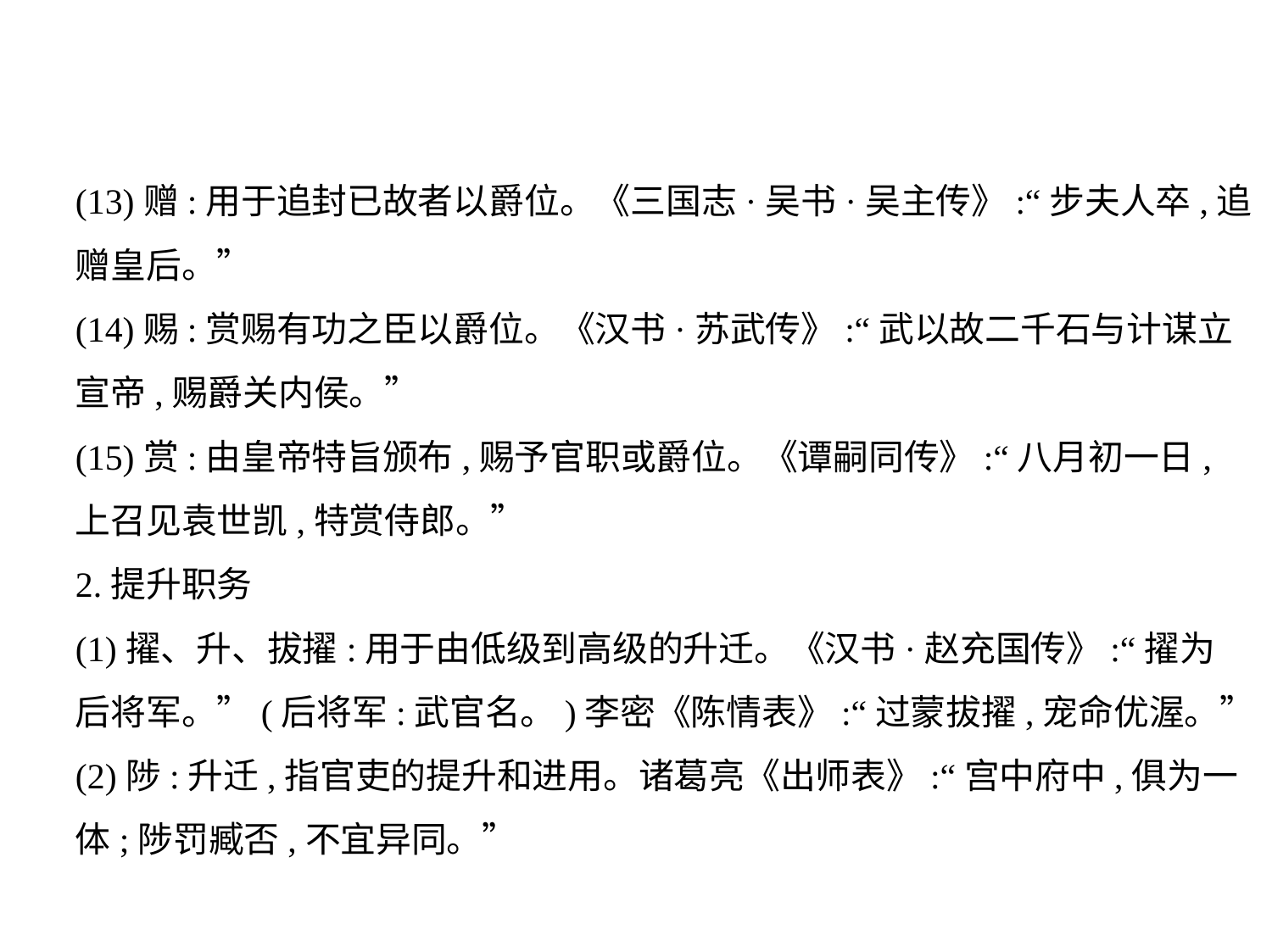

(13)赠:用于追封已故者以爵位。《三国志·吴书·吴主传》:“步夫人卒,追
赠皇后。”
(14)赐:赏赐有功之臣以爵位。《汉书·苏武传》:“武以故二千石与计谋立
宣帝,赐爵关内侯。”
(15)赏:由皇帝特旨颁布,赐予官职或爵位。《谭嗣同传》:“八月初一日,
上召见袁世凯,特赏侍郎。”
2.提升职务
(1)擢、升、拔擢:用于由低级到高级的升迁。《汉书·赵充国传》:“擢为
后将军。”(后将军:武官名。)李密《陈情表》:“过蒙拔擢,宠命优渥。”
(2)陟:升迁,指官吏的提升和进用。诸葛亮《出师表》:“宫中府中,俱为一
体;陟罚臧否,不宜异同。”